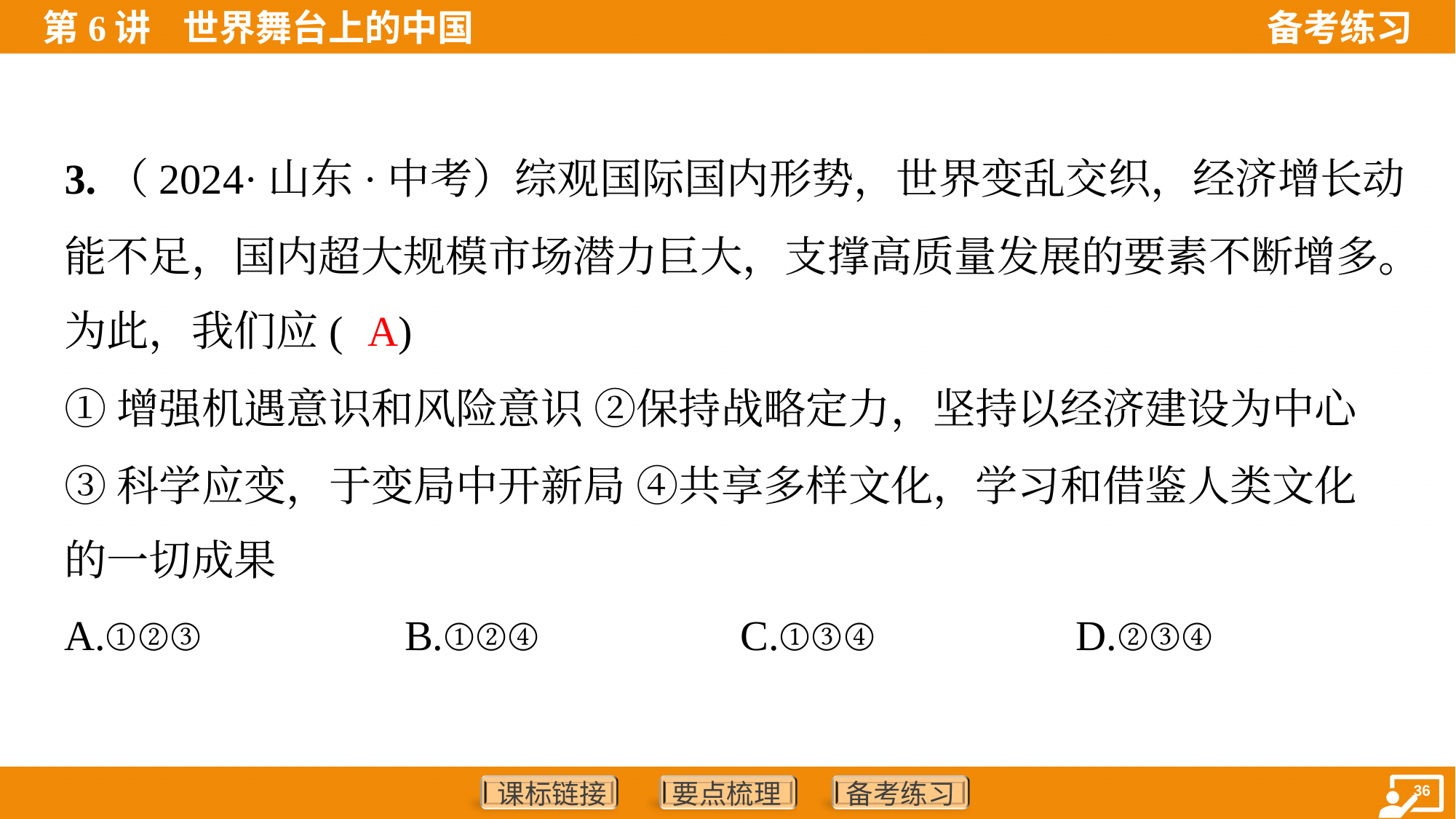

3.（2024·山东·中考）综观国际国内形势，世界变乱交织，经济增长动
能不足，国内超大规模市场潜力巨大，支撑高质量发展的要素不断增多。
为此，我们应(     )
A
①增强机遇意识和风险意识 ②保持战略定力，坚持以经济建设为中心
③科学应变，于变局中开新局 ④共享多样文化，学习和借鉴人类文化
的一切成果
A.①②③	B.①②④	C.①③④	D.②③④